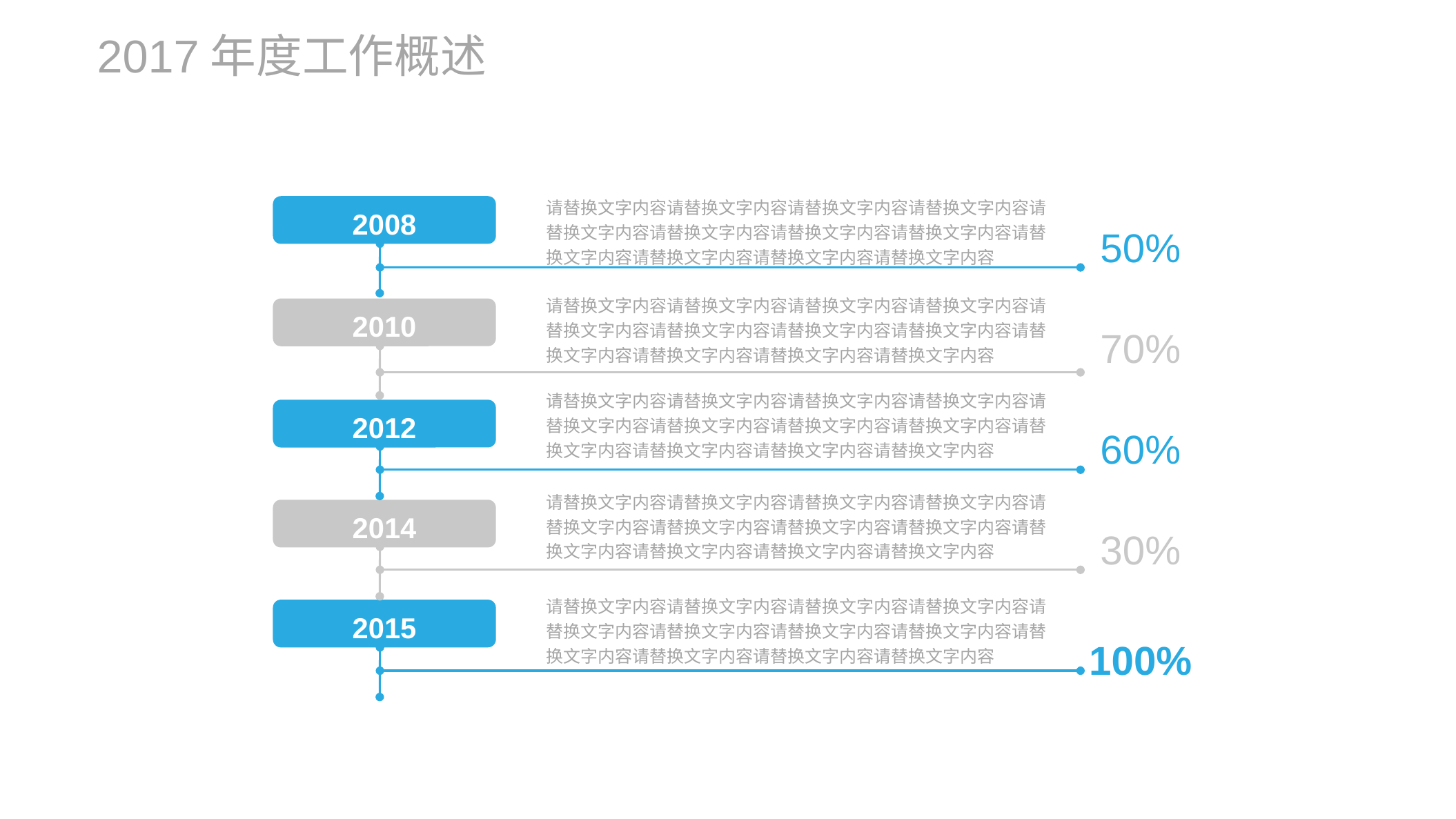

2017年度工作概述
请替换文字内容请替换文字内容请替换文字内容请替换文字内容请替换文字内容请替换文字内容请替换文字内容请替换文字内容请替换文字内容请替换文字内容请替换文字内容请替换文字内容
2008
50%
请替换文字内容请替换文字内容请替换文字内容请替换文字内容请替换文字内容请替换文字内容请替换文字内容请替换文字内容请替换文字内容请替换文字内容请替换文字内容请替换文字内容
2010
70%
请替换文字内容请替换文字内容请替换文字内容请替换文字内容请替换文字内容请替换文字内容请替换文字内容请替换文字内容请替换文字内容请替换文字内容请替换文字内容请替换文字内容
2012
60%
请替换文字内容请替换文字内容请替换文字内容请替换文字内容请替换文字内容请替换文字内容请替换文字内容请替换文字内容请替换文字内容请替换文字内容请替换文字内容请替换文字内容
2014
30%
请替换文字内容请替换文字内容请替换文字内容请替换文字内容请替换文字内容请替换文字内容请替换文字内容请替换文字内容请替换文字内容请替换文字内容请替换文字内容请替换文字内容
2015
100%